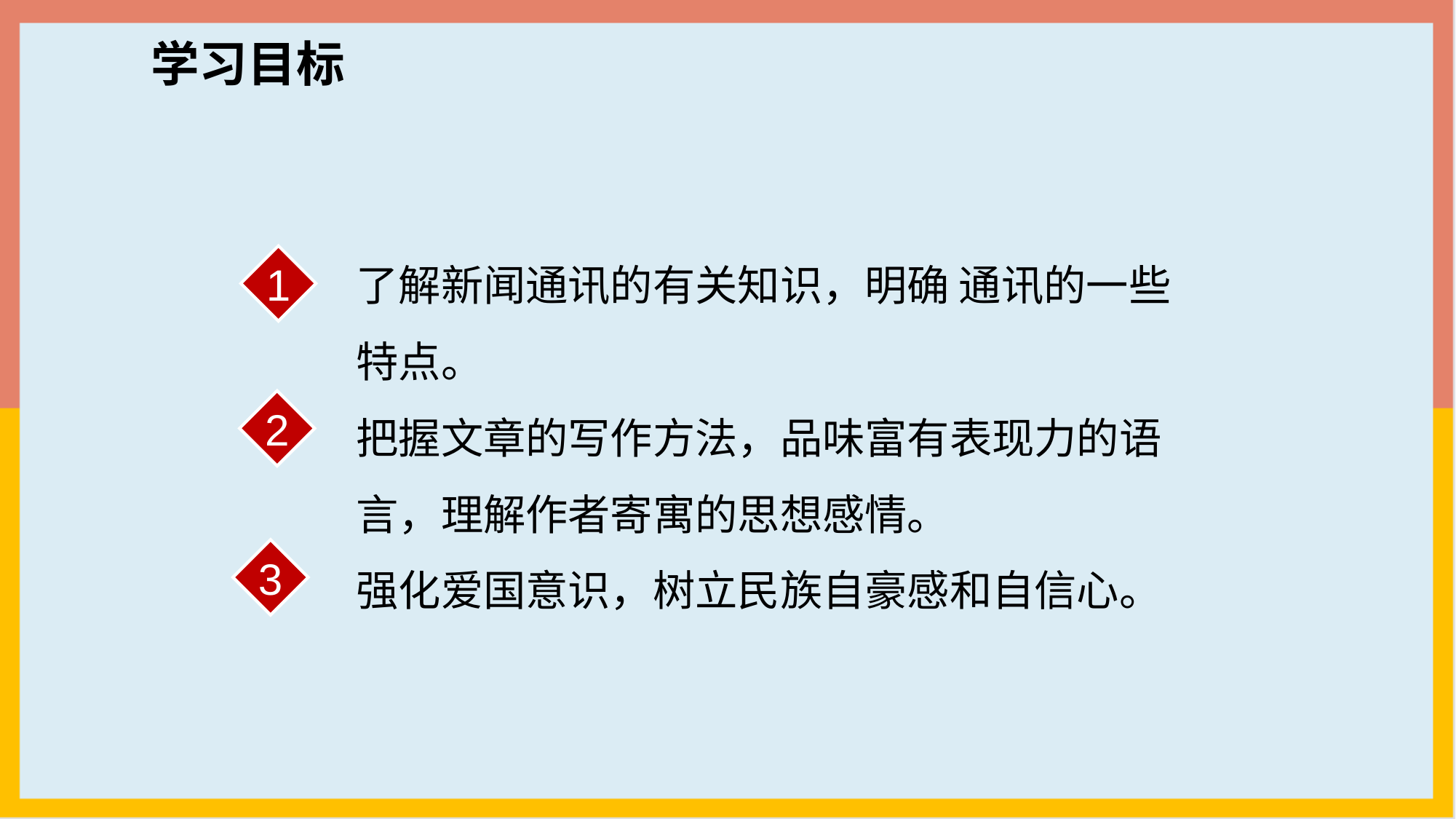

学习目标
了解新闻通讯的有关知识，明确 通讯的一些特点。
把握文章的写作方法，品味富有表现力的语言，理解作者寄寓的思想感情。
强化爱国意识，树立民族自豪感和自信心。
1
2
3